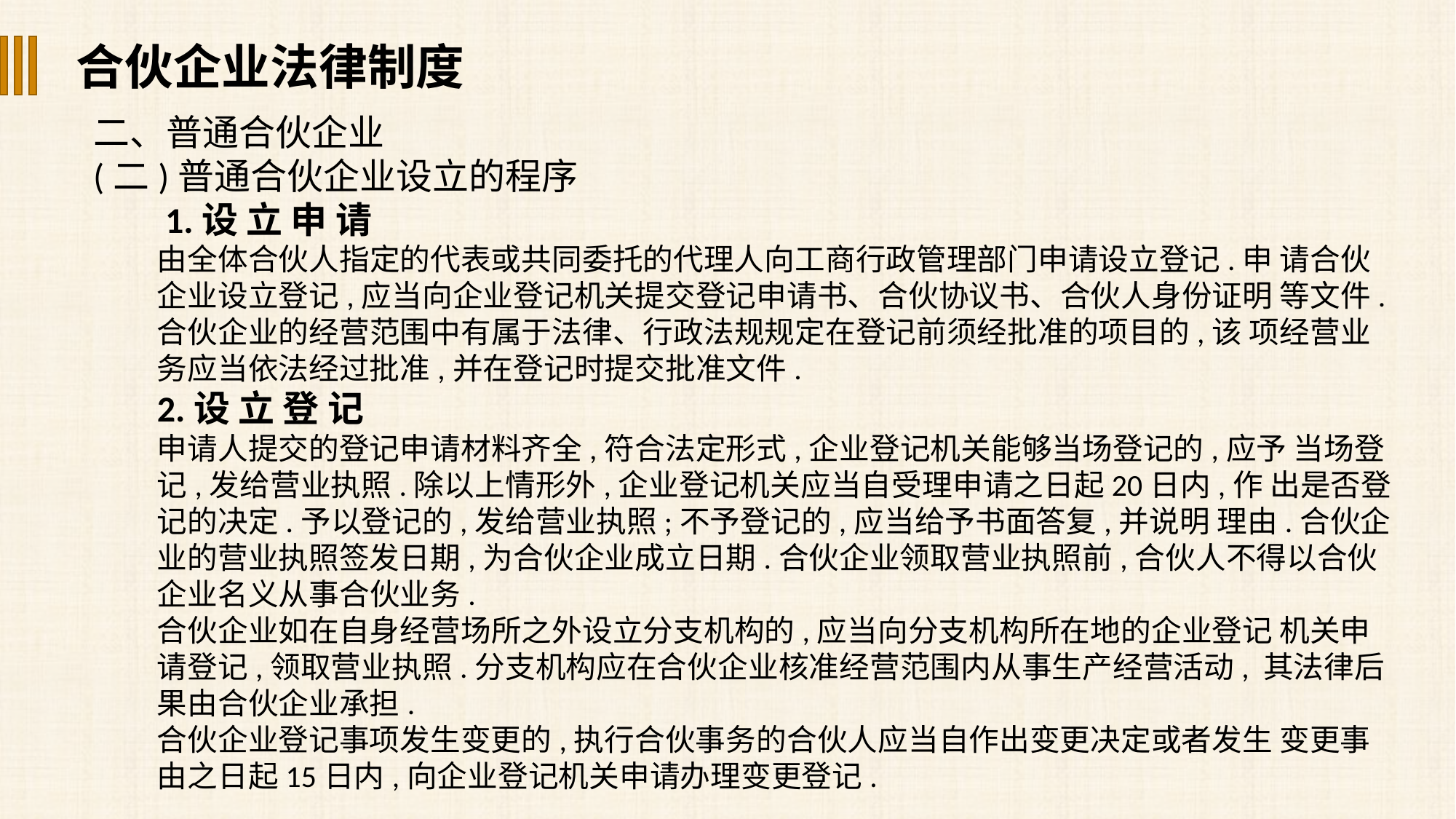

合伙企业法律制度

二、普通合伙企业
(二)普通合伙企业设立的程序
 1.设 立 申 请
由全体合伙人指定的代表或共同委托的代理人向工商行政管理部门申请设立登记.申 请合伙企业设立登记,应当向企业登记机关提交登记申请书、合伙协议书、合伙人身份证明 等文件.合伙企业的经营范围中有属于法律、行政法规规定在登记前须经批准的项目的,该 项经营业务应当依法经过批准,并在登记时提交批准文件.
2.设 立 登 记
申请人提交的登记申请材料齐全,符合法定形式,企业登记机关能够当场登记的,应予 当场登记,发给营业执照.除以上情形外,企业登记机关应当自受理申请之日起20日内,作 出是否登记的决定.予以登记的,发给营业执照;不予登记的,应当给予书面答复,并说明 理由.合伙企业的营业执照签发日期,为合伙企业成立日期.合伙企业领取营业执照前,合伙人不得以合伙企业名义从事合伙业务.
合伙企业如在自身经营场所之外设立分支机构的,应当向分支机构所在地的企业登记 机关申请登记,领取营业执照.分支机构应在合伙企业核准经营范围内从事生产经营活动, 其法律后果由合伙企业承担.
合伙企业登记事项发生变更的,执行合伙事务的合伙人应当自作出变更决定或者发生 变更事由之日起15日内,向企业登记机关申请办理变更登记.